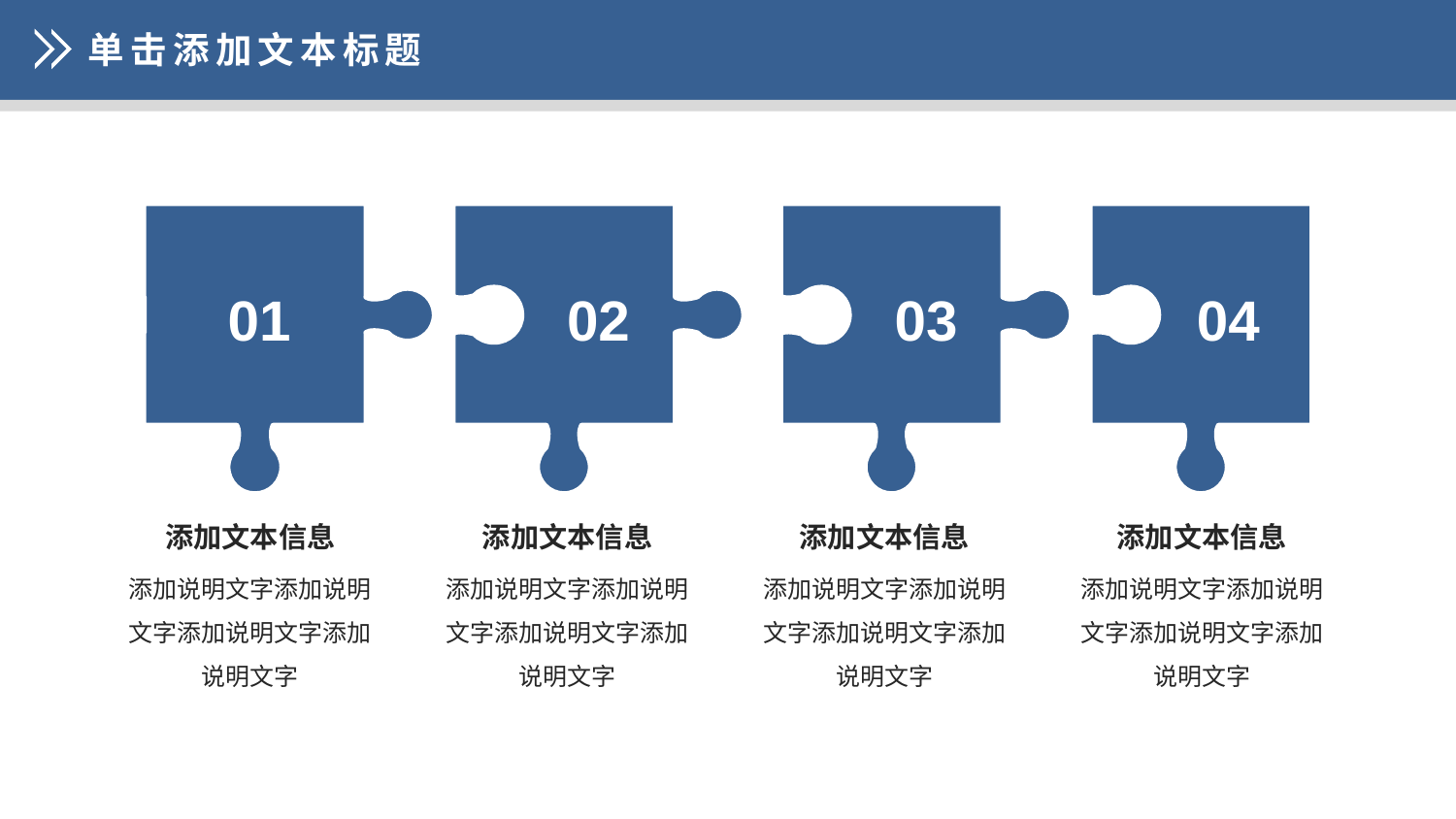

单击添加文本标题

01

02

03

04
添加文本信息
添加说明文字添加说明文字添加说明文字添加说明文字
添加文本信息
添加说明文字添加说明文字添加说明文字添加说明文字
添加文本信息
添加说明文字添加说明文字添加说明文字添加说明文字
添加文本信息
添加说明文字添加说明文字添加说明文字添加说明文字